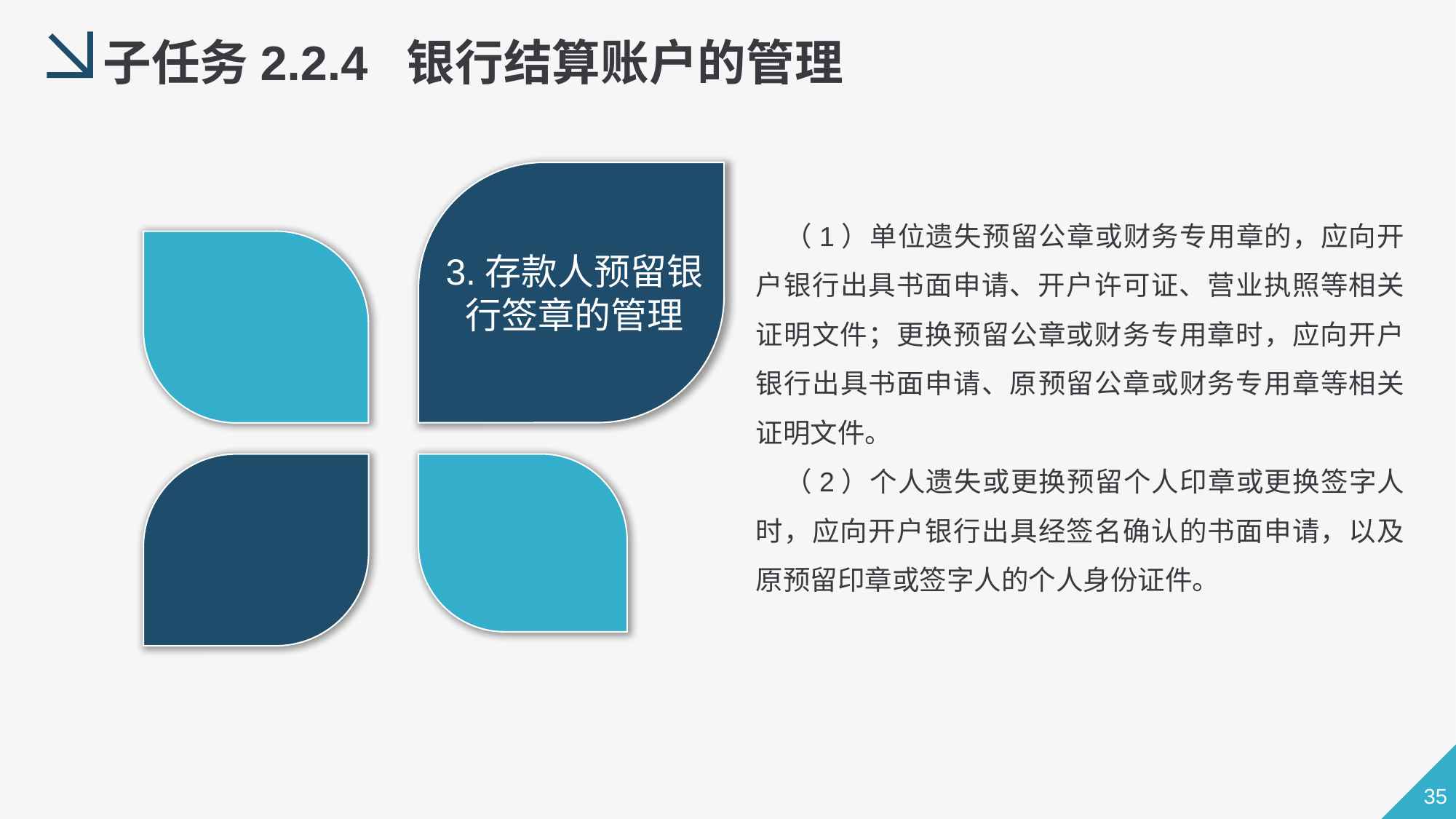

子任务2.2.4  银行结算账户的管理

   （1）单位遗失预留公章或财务专用章的，应向开户银行出具书面申请、开户许可证、营业执照等相关证明文件；更换预留公章或财务专用章时，应向开户银行出具书面申请、原预留公章或财务专用章等相关证明文件。
   （2）个人遗失或更换预留个人印章或更换签字人时，应向开户银行出具经签名确认的书面申请，以及原预留印章或签字人的个人身份证件。

3.存款人预留银行签章的管理